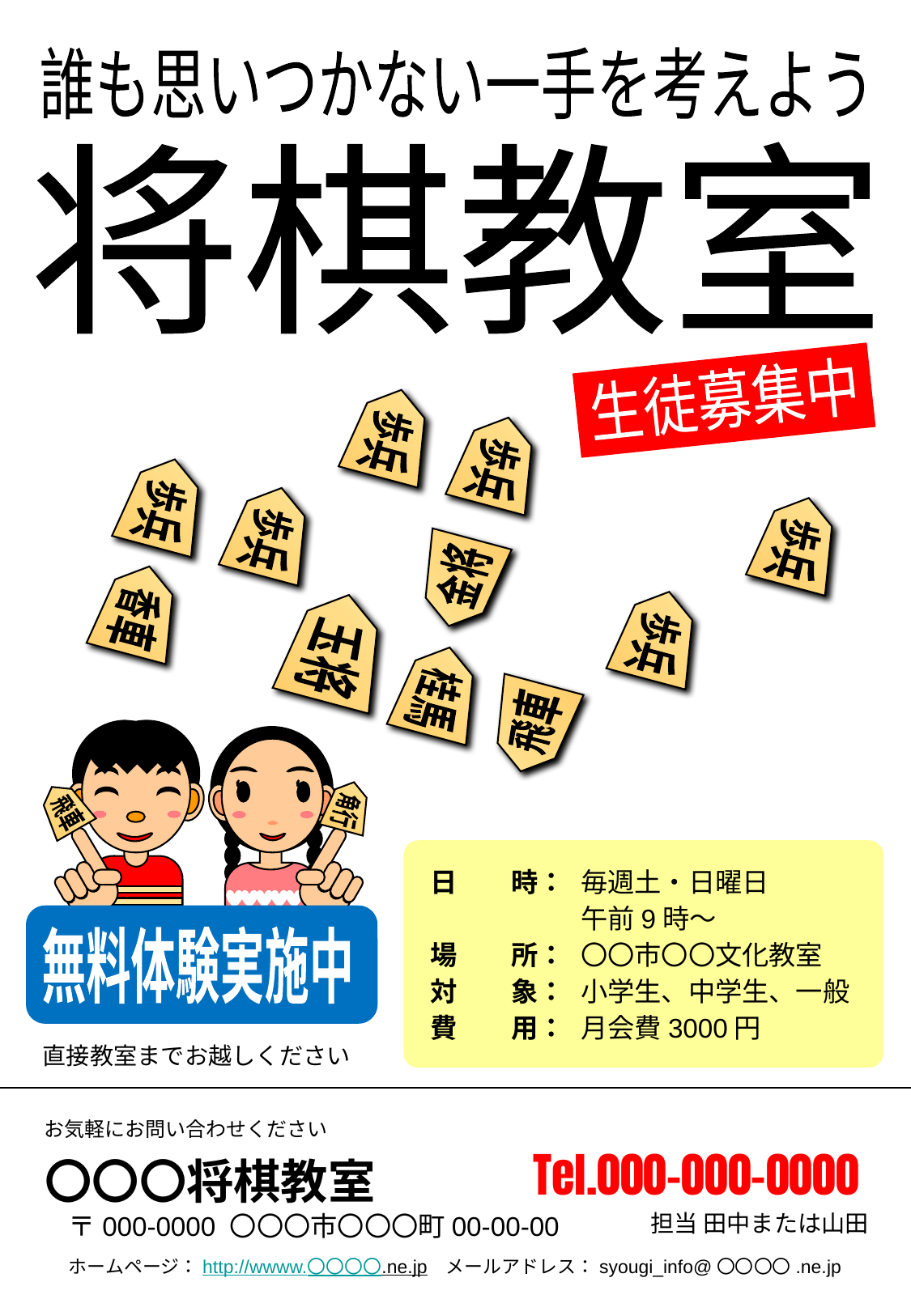

誰も思いつかない一手を考えよう
将棋教室

生徒募集中

歩兵

歩兵

歩兵

歩兵

歩兵

金将

香車

歩兵

玉将

桂馬

飛車

角行

飛車

日　　時：

場　　所：
対　　象：
費　　用：
毎週土・日曜日
午前9時～
〇〇市〇〇文化教室
小学生、中学生、一般
月会費3000円

無料体験実施中
直接教室までお越しください
お気軽にお問い合わせください
Tel.000-000-0000
〇〇〇将棋教室
〒000-0000 〇〇〇市〇〇〇町00-00-00
ホームページ：http://wwww.〇〇〇〇.ne.jp　メールアドレス：syougi_info@〇〇〇〇.ne.jp
担当 田中または山田